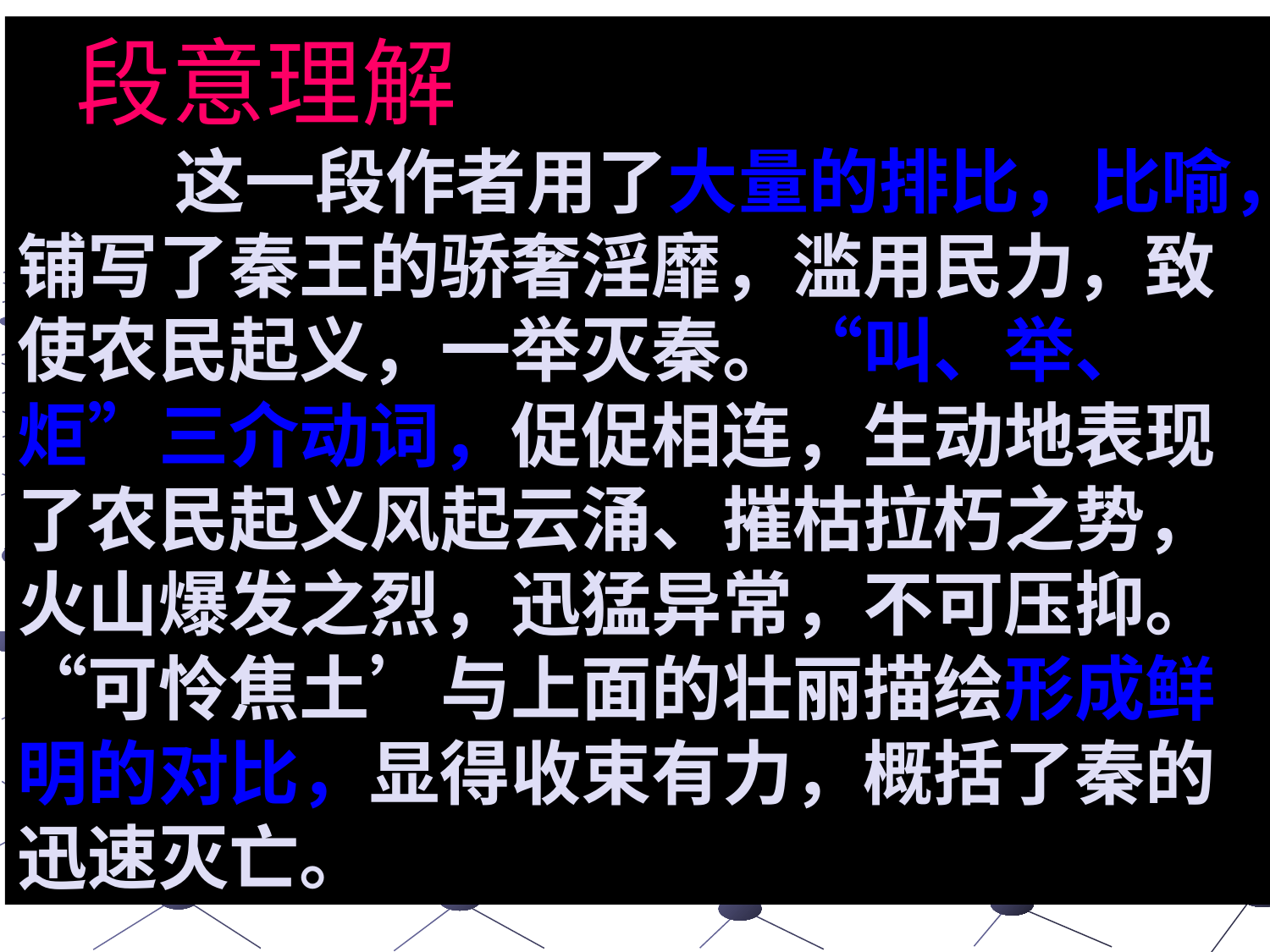

段意理解
          这一段作者用了大量的排比，比喻，铺写了秦王的骄奢淫靡，滥用民力，致使农民起义，一举灭秦。“叫、举、炬”三介动词，促促相连，生动地表现了农民起义风起云涌、摧枯拉朽之势，火山爆发之烈，迅猛异常，不可压抑。“可怜焦土’与上面的壮丽描绘形成鲜明的对比，显得收束有力，概括了秦的迅速灭亡。